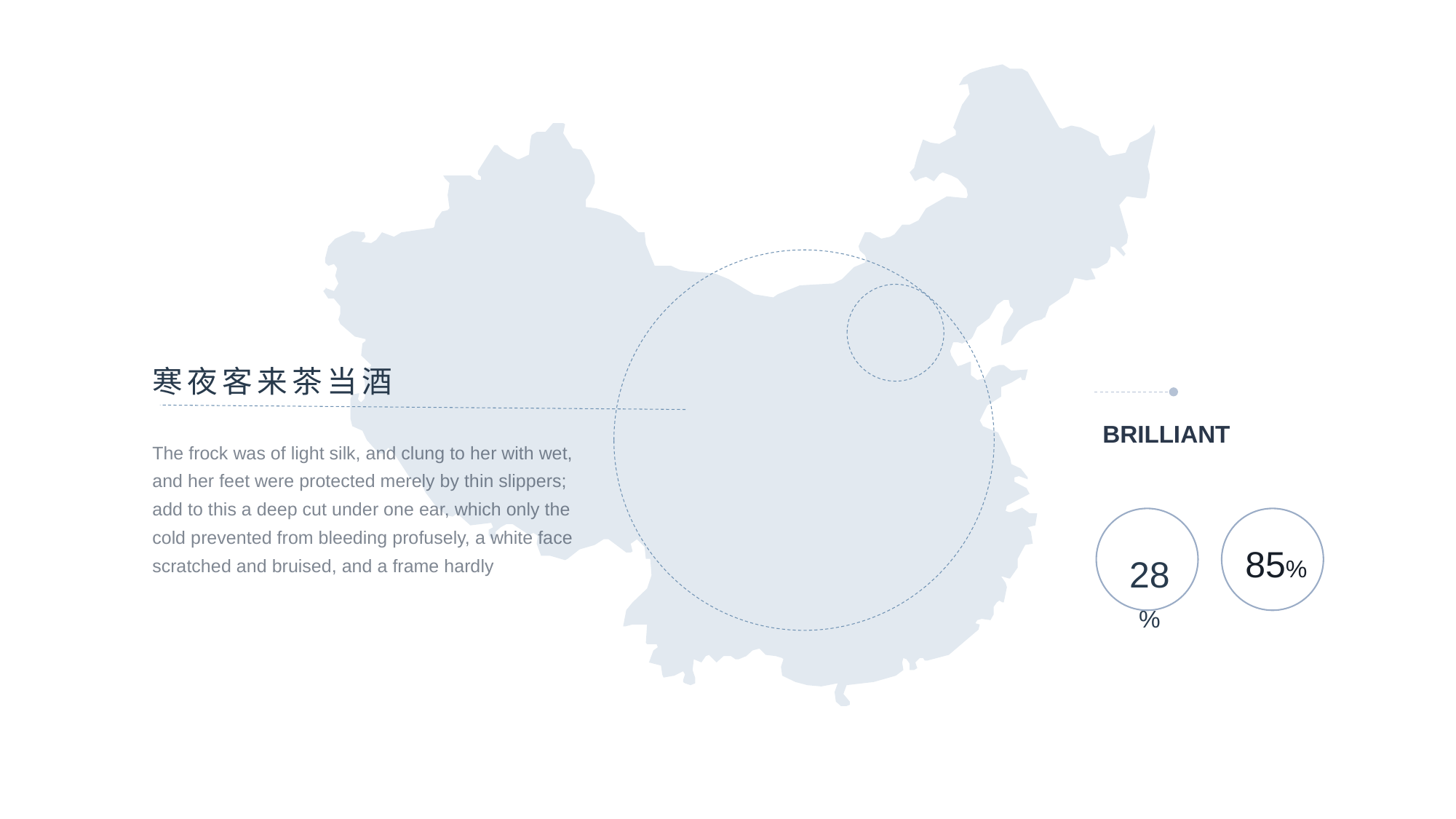

寒夜客来茶当酒
BRILLIANT
The frock was of light silk, and clung to her with wet, and her feet were protected merely by thin slippers; add to this a deep cut under one ear, which only the cold prevented from bleeding profusely, a white face scratched and bruised, and a frame hardly

85%

28%